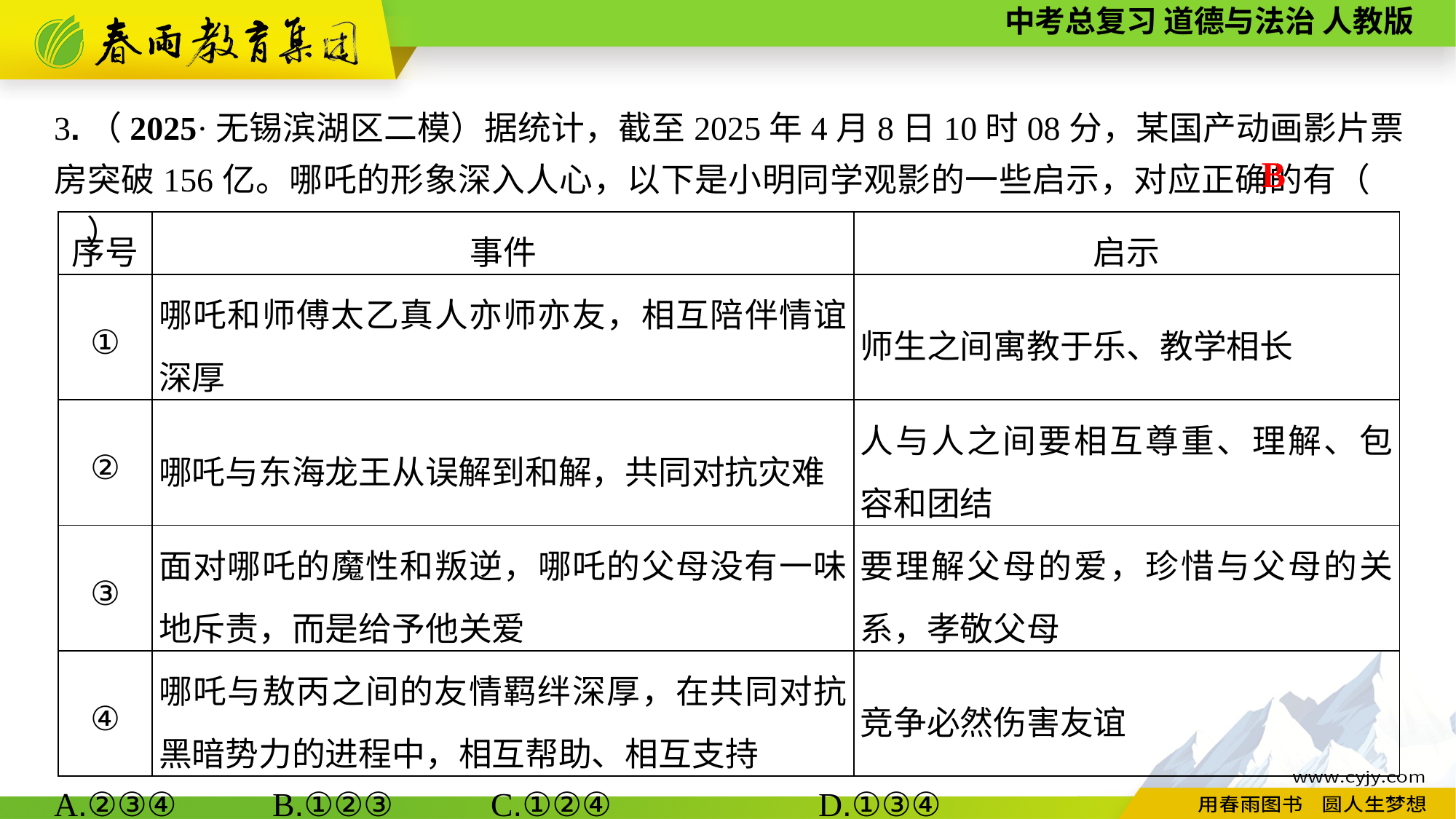

3.（2025·无锡滨湖区二模）据统计，截至2025年4月8日10时08分，某国产动画影片票房突破156亿。哪吒的形象深入人心，以下是小明同学观影的一些启示，对应正确的有（　　）

A.②③④	B.①②③	C.①②④		D.①③④
B
| 序号 | 事件 | 启示 |
| --- | --- | --- |
| ① | 哪吒和师傅太乙真人亦师亦友，相互陪伴情谊深厚 | 师生之间寓教于乐、教学相长 |
| ② | 哪吒与东海龙王从误解到和解，共同对抗灾难 | 人与人之间要相互尊重、理解、包容和团结 |
| ③ | 面对哪吒的魔性和叛逆，哪吒的父母没有一味地斥责，而是给予他关爱 | 要理解父母的爱，珍惜与父母的关系，孝敬父母 |
| ④ | 哪吒与敖丙之间的友情羁绊深厚，在共同对抗黑暗势力的进程中，相互帮助、相互支持 | 竞争必然伤害友谊 |